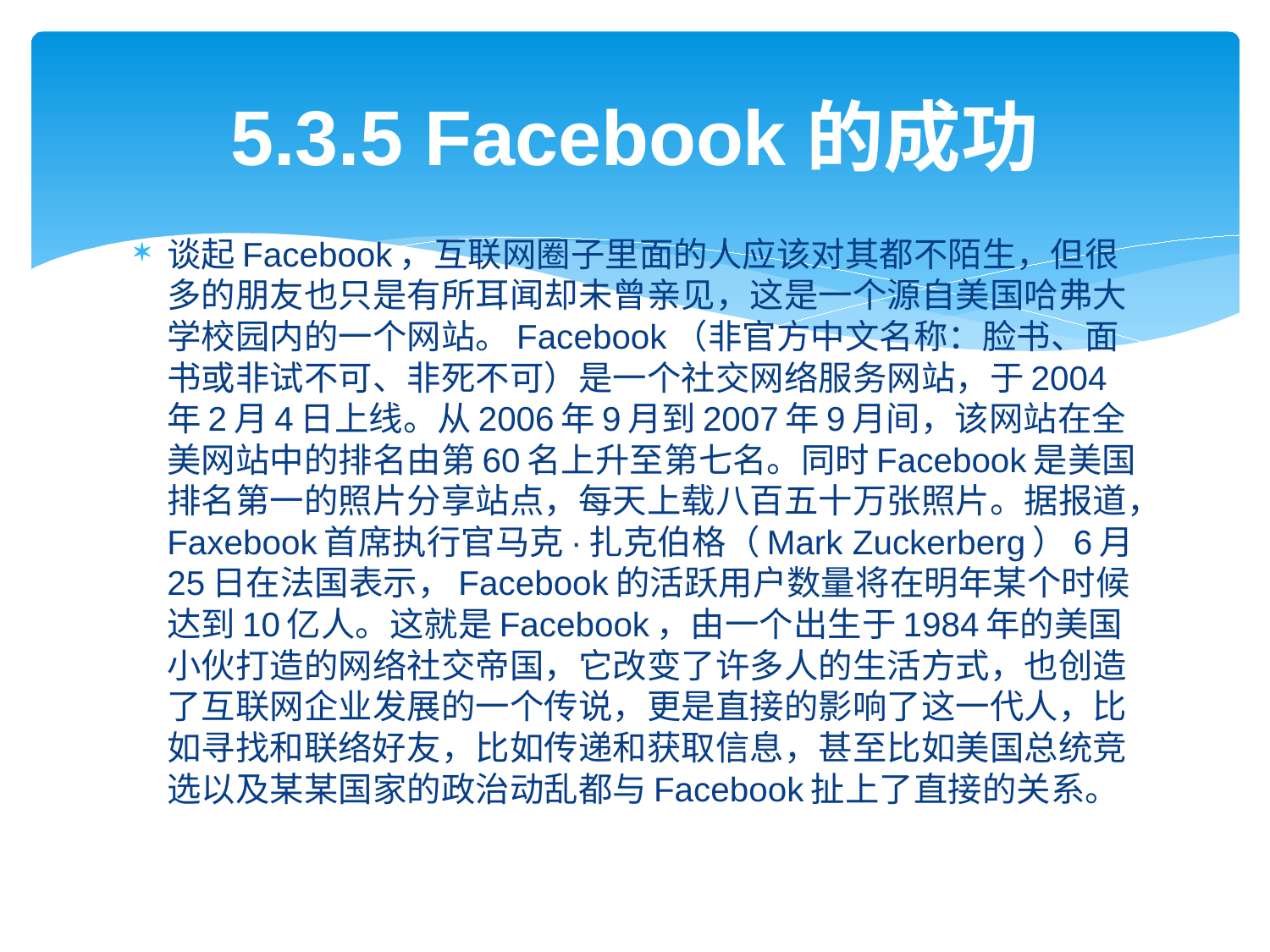

# 5.3.5 Facebook的成功
谈起Facebook，互联网圈子里面的人应该对其都不陌生，但很多的朋友也只是有所耳闻却未曾亲见，这是一个源自美国哈弗大学校园内的一个网站。Facebook（非官方中文名称：脸书、面书或非试不可、非死不可）是一个社交网络服务网站，于2004年2月4日上线。从2006年9月到2007年9月间，该网站在全美网站中的排名由第60名上升至第七名。同时Facebook是美国排名第一的照片分享站点，每天上载八百五十万张照片。据报道，Faxebook首席执行官马克·扎克伯格（Mark Zuckerberg）6月25日在法国表示，Facebook的活跃用户数量将在明年某个时候达到10亿人。这就是Facebook，由一个出生于1984年的美国小伙打造的网络社交帝国，它改变了许多人的生活方式，也创造了互联网企业发展的一个传说，更是直接的影响了这一代人，比如寻找和联络好友，比如传递和获取信息，甚至比如美国总统竞选以及某某国家的政治动乱都与Facebook扯上了直接的关系。